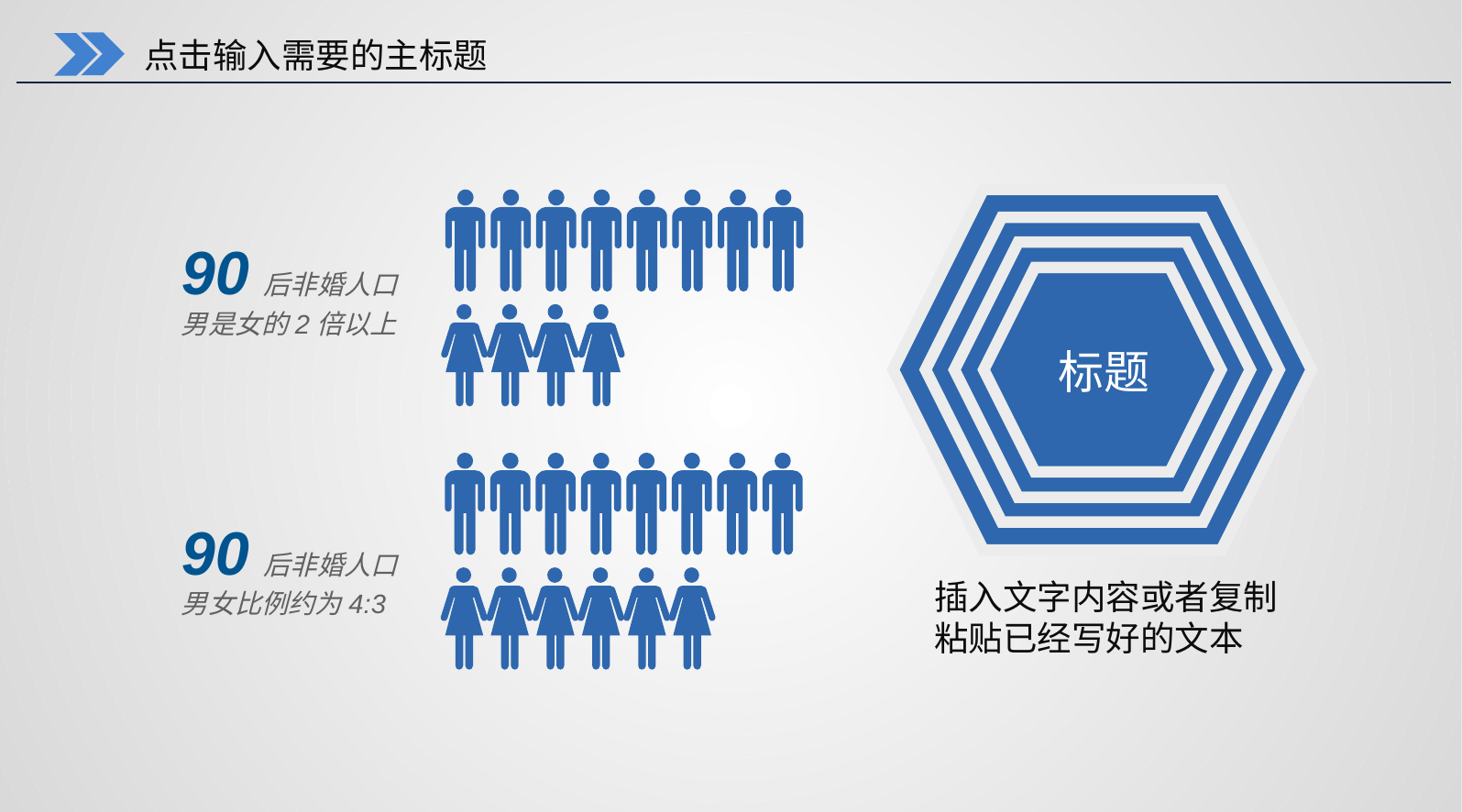

点击输入需要的主标题

90后非婚人口
男是女的2倍以上

标题

90后非婚人口
男女比例约为4:3
插入文字内容或者复制
粘贴已经写好的文本